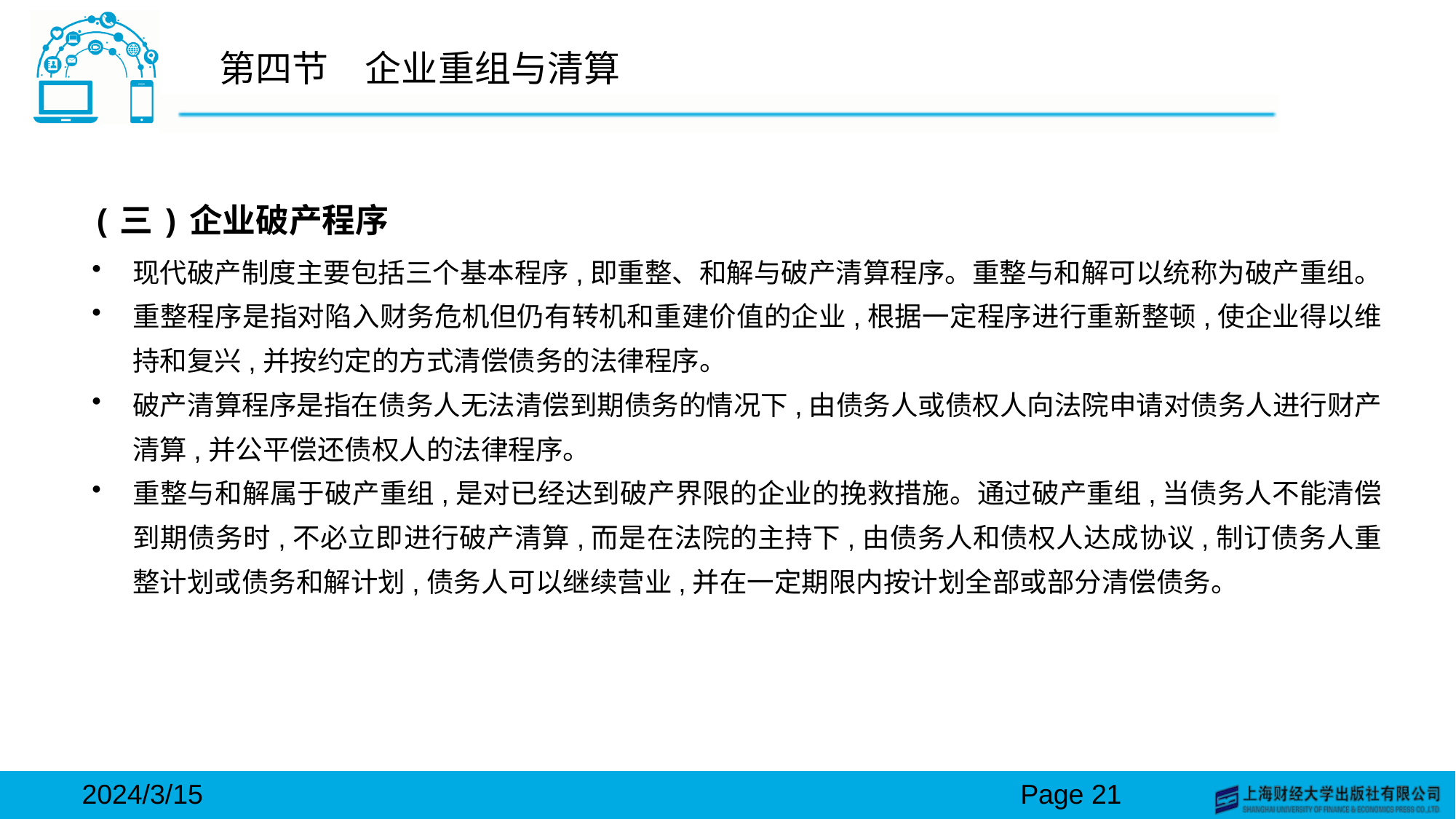

# 第四节　企业重组与清算
(三)企业破产程序
现代破产制度主要包括三个基本程序,即重整、和解与破产清算程序。重整与和解可以统称为破产重组。
重整程序是指对陷入财务危机但仍有转机和重建价值的企业,根据一定程序进行重新整顿,使企业得以维持和复兴,并按约定的方式清偿债务的法律程序。
破产清算程序是指在债务人无法清偿到期债务的情况下,由债务人或债权人向法院申请对债务人进行财产清算,并公平偿还债权人的法律程序。
重整与和解属于破产重组,是对已经达到破产界限的企业的挽救措施。通过破产重组,当债务人不能清偿到期债务时,不必立即进行破产清算,而是在法院的主持下,由债务人和债权人达成协议,制订债务人重整计划或债务和解计划,债务人可以继续营业,并在一定期限内按计划全部或部分清偿债务。

2024/3/15
Page 21